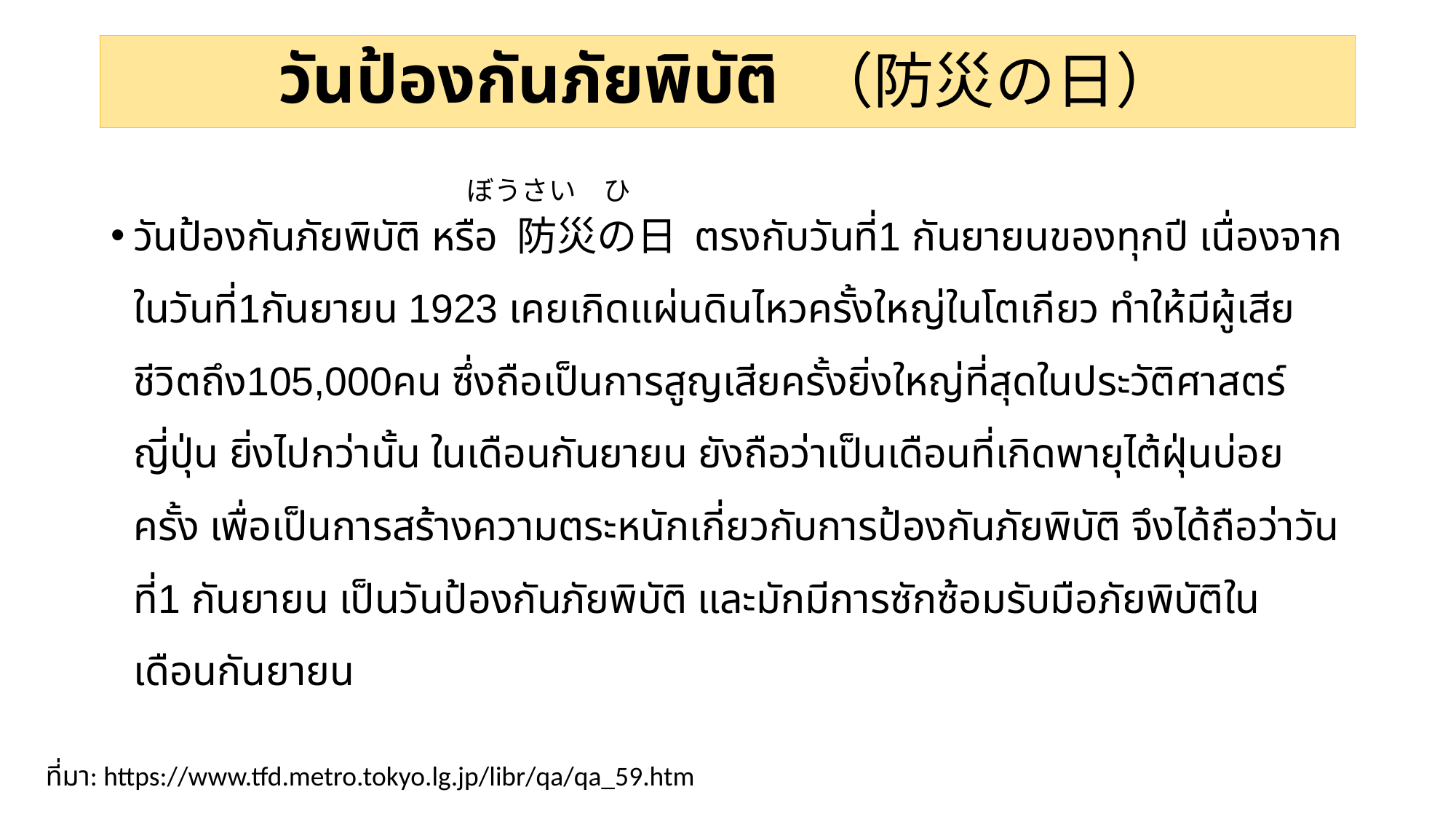

# วันป้องกันภัยพิบัติ （防災の日）
ぼうさい　ひ
วันป้องกันภัยพิบัติ หรือ 防災の日 ตรงกับวันที่1 กันยายนของทุกปี เนื่องจากในวันที่1กันยายน 1923 เคยเกิดแผ่นดินไหวครั้งใหญ่ในโตเกียว ทำให้มีผู้เสียชีวิตถึง105,000คน ซึ่งถือเป็นการสูญเสียครั้งยิ่งใหญ่ที่สุดในประวัติศาสตร์ญี่ปุ่น ยิ่งไปกว่านั้น ในเดือนกันยายน ยังถือว่าเป็นเดือนที่เกิดพายุไต้ฝุ่นบ่อยครั้ง เพื่อเป็นการสร้างความตระหนักเกี่ยวกับการป้องกันภัยพิบัติ จึงได้ถือว่าวันที่1 กันยายน เป็นวันป้องกันภัยพิบัติ และมักมีการซักซ้อมรับมือภัยพิบัติในเดือนกันยายน
ที่มา: https://www.tfd.metro.tokyo.lg.jp/libr/qa/qa_59.htm